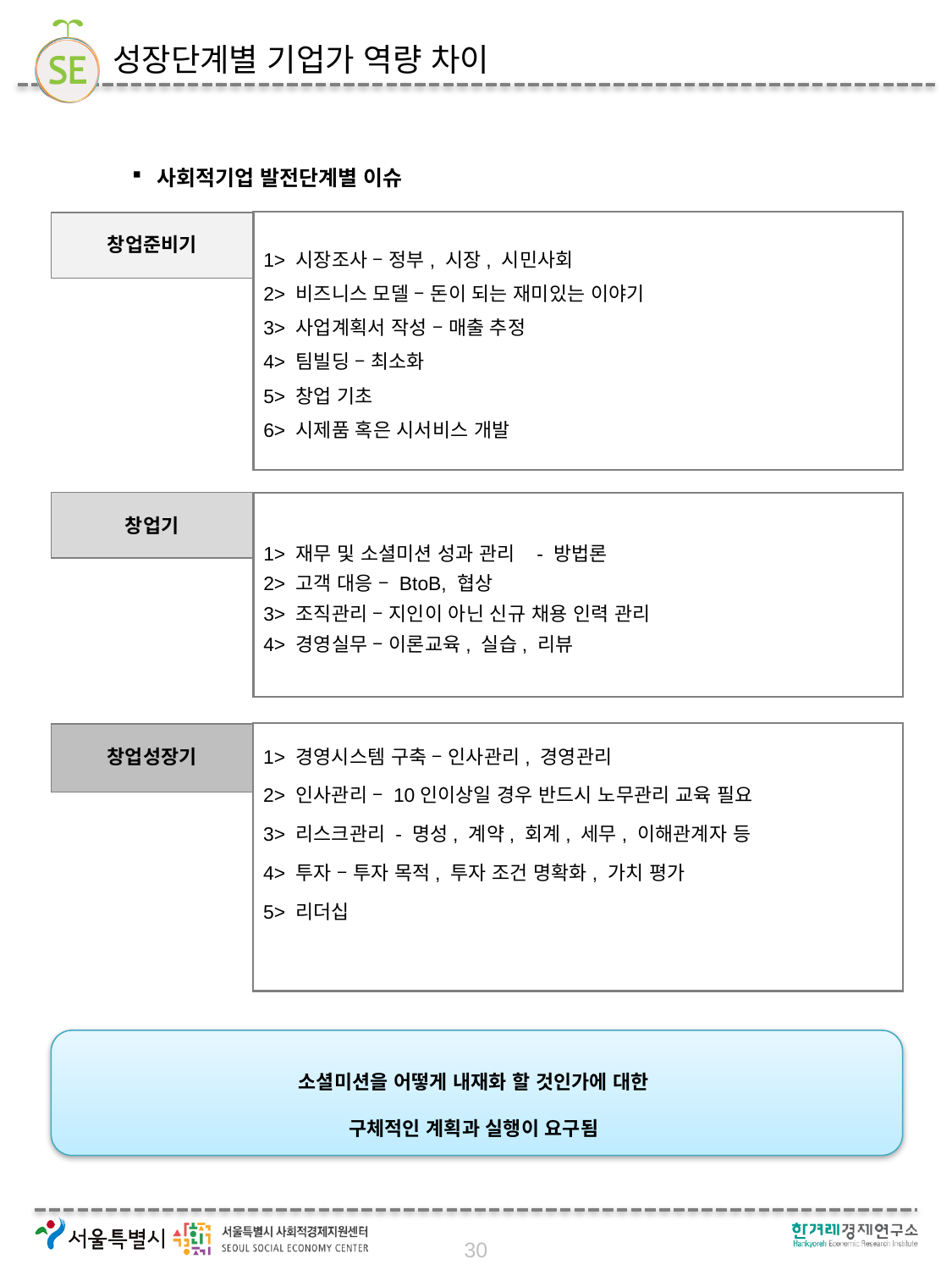

# 성장단계별 기업가 역량 차이
사회적기업 발전단계별 이슈
1> 시장조사 – 정부, 시장, 시민사회
2> 비즈니스 모델 – 돈이 되는 재미있는 이야기
3> 사업계획서 작성 – 매출 추정
4> 팀빌딩 – 최소화
5> 창업 기초
6> 시제품 혹은 시서비스 개발
창업준비기
창업기
1> 재무 및 소셜미션 성과 관리   - 방법론
2> 고객 대응 – BtoB, 협상
3> 조직관리 – 지인이 아닌 신규 채용 인력 관리
4> 경영실무 – 이론교육, 실습, 리뷰
1> 경영시스템 구축 – 인사관리, 경영관리
2> 인사관리 – 10인이상일 경우 반드시 노무관리 교육 필요
3> 리스크관리 - 명성, 계약, 회계, 세무, 이해관계자 등
4> 투자 – 투자 목적, 투자 조건 명확화, 가치 평가
5> 리더십
창업성장기
소셜미션을 어떻게 내재화 할 것인가에 대한
구체적인 계획과 실행이 요구됨
30